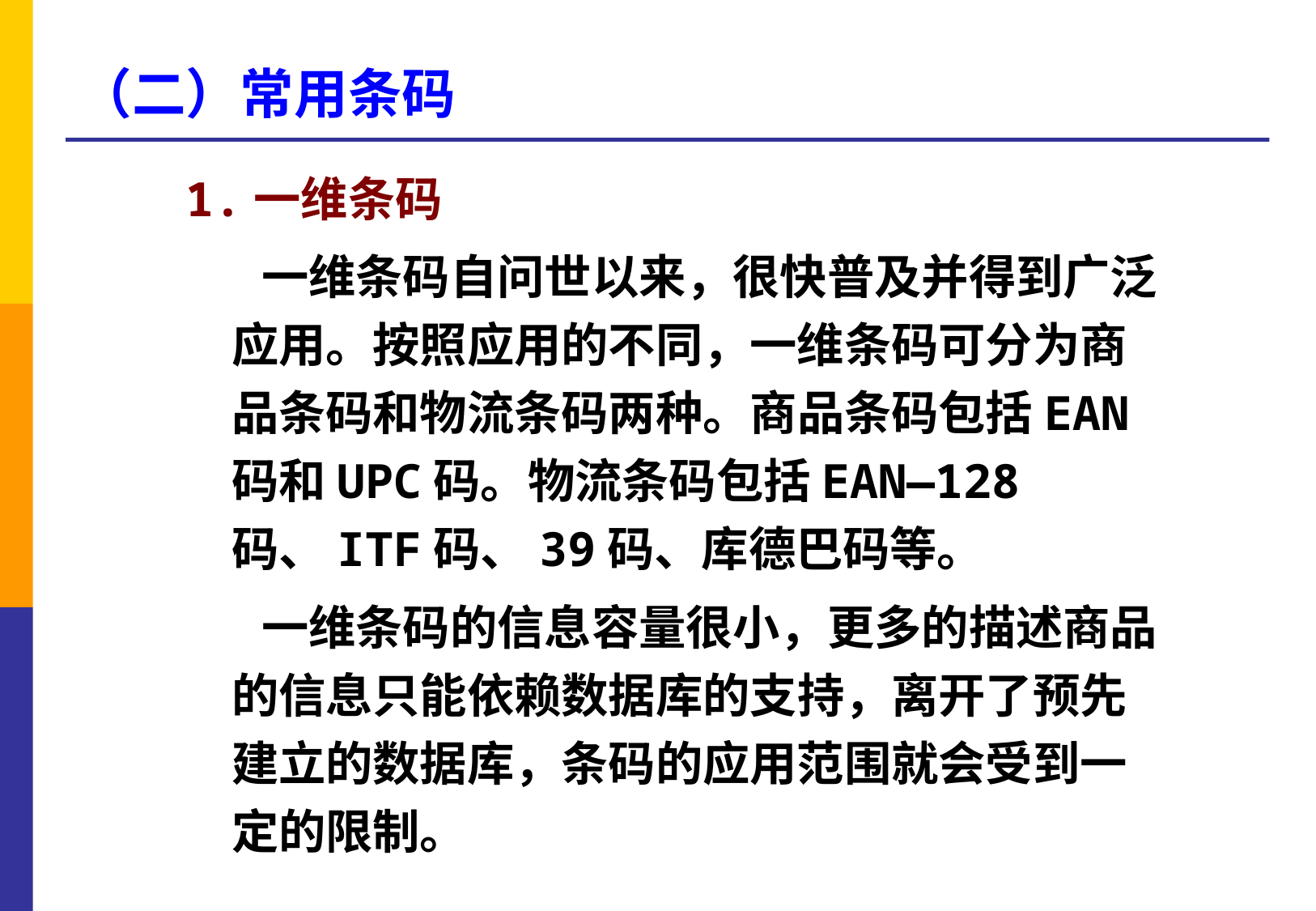

# （二）常用条码
1.一维条码
      一维条码自问世以来，很快普及并得到广泛应用。按照应用的不同，一维条码可分为商品条码和物流条码两种。商品条码包括EAN码和UPC码。物流条码包括EAN—128码、ITF码、39码、库德巴码等。
      一维条码的信息容量很小，更多的描述商品的信息只能依赖数据库的支持，离开了预先建立的数据库，条码的应用范围就会受到一定的限制。